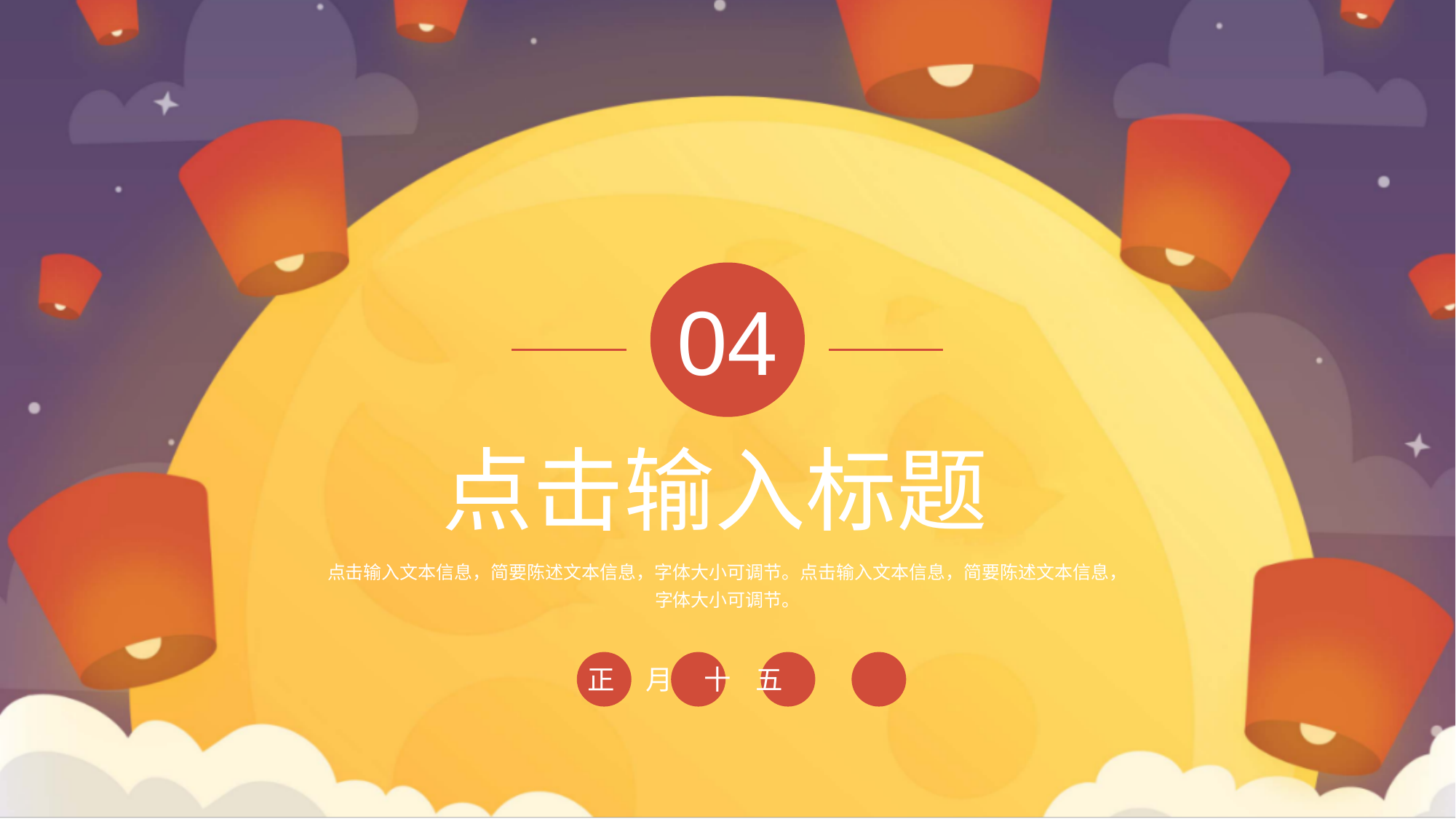

04
点击输入标题
点击输入文本信息，简要陈述文本信息，字体大小可调节。点击输入文本信息，简要陈述文本信息，字体大小可调节。

正     月     十    五